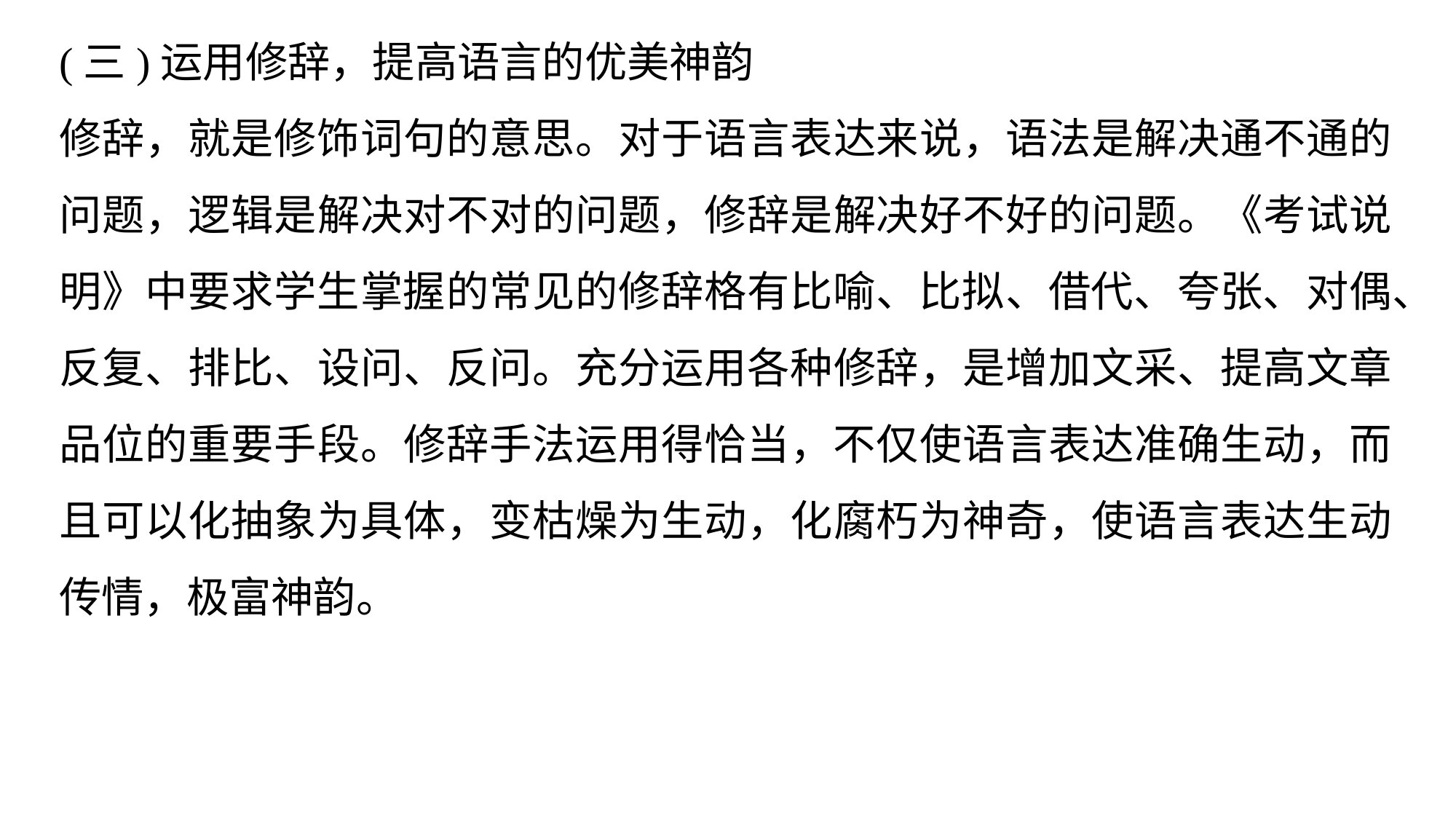

(三)运用修辞，提高语言的优美神韵
修辞，就是修饰词句的意思。对于语言表达来说，语法是解决通不通的问题，逻辑是解决对不对的问题，修辞是解决好不好的问题。《考试说明》中要求学生掌握的常见的修辞格有比喻、比拟、借代、夸张、对偶、反复、排比、设问、反问。充分运用各种修辞，是增加文采、提高文章品位的重要手段。修辞手法运用得恰当，不仅使语言表达准确生动，而且可以化抽象为具体，变枯燥为生动，化腐朽为神奇，使语言表达生动传情，极富神韵。